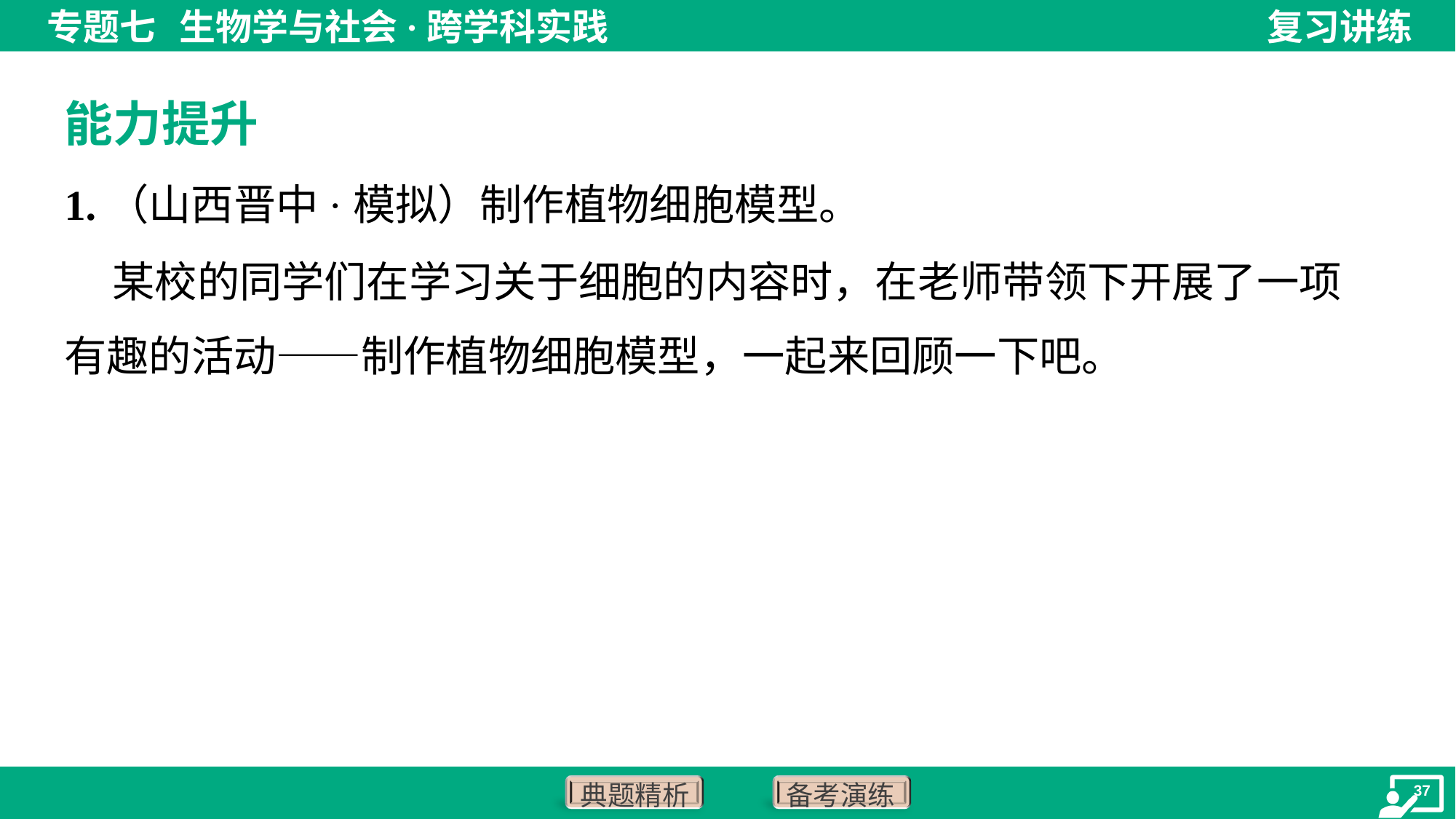

能力提升
1.（山西晋中·模拟）制作植物细胞模型。
    某校的同学们在学习关于细胞的内容时，在老师带领下开展了一项
有趣的活动——制作植物细胞模型，一起来回顾一下吧。